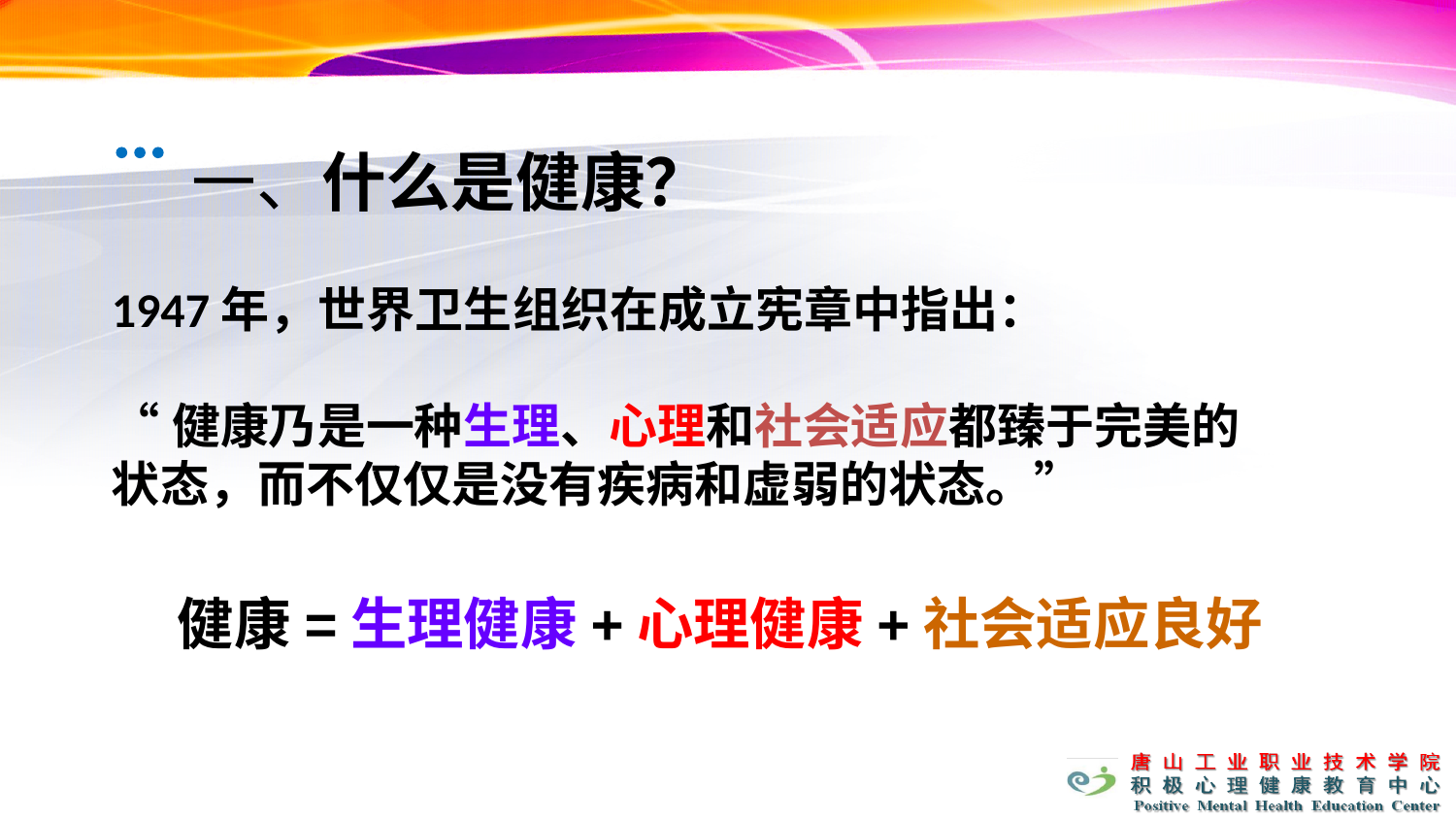

一、什么是健康？

1947年，世界卫生组织在成立宪章中指出：

“健康乃是一种生理、心理和社会适应都臻于完美的状态，而不仅仅是没有疾病和虚弱的状态。”
健康=生理健康+心理健康+社会适应良好